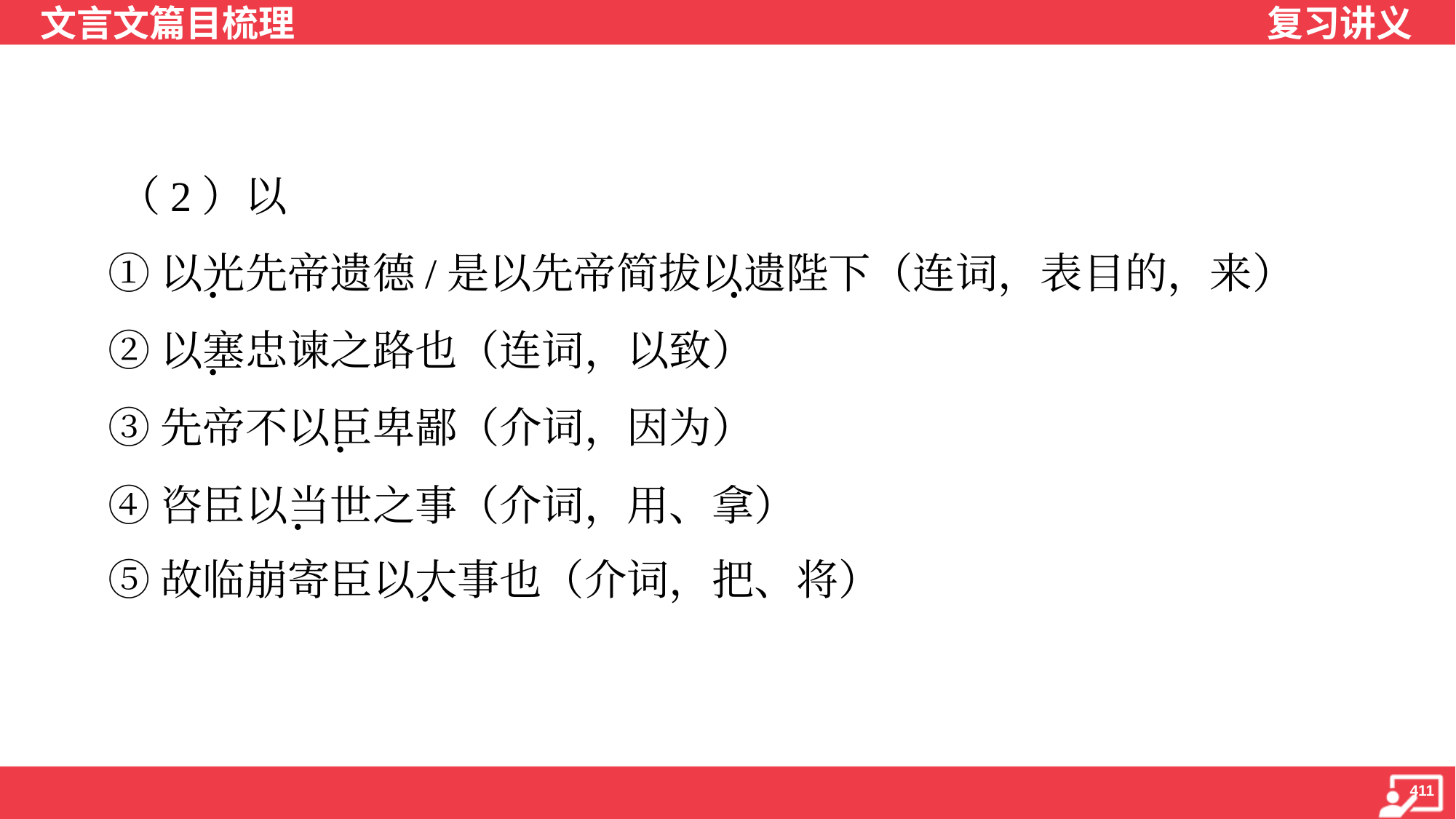

（2）以
    ①以光先帝遗德/是以先帝简拔以遗陛下（连词，表目的，来）
    ②以塞忠谏之路也（连词，以致）
    ③先帝不以臣卑鄙（介词，因为）
    ④咨臣以当世之事（介词，用、拿）
    ⑤故临崩寄臣以大事也（介词，把、将）